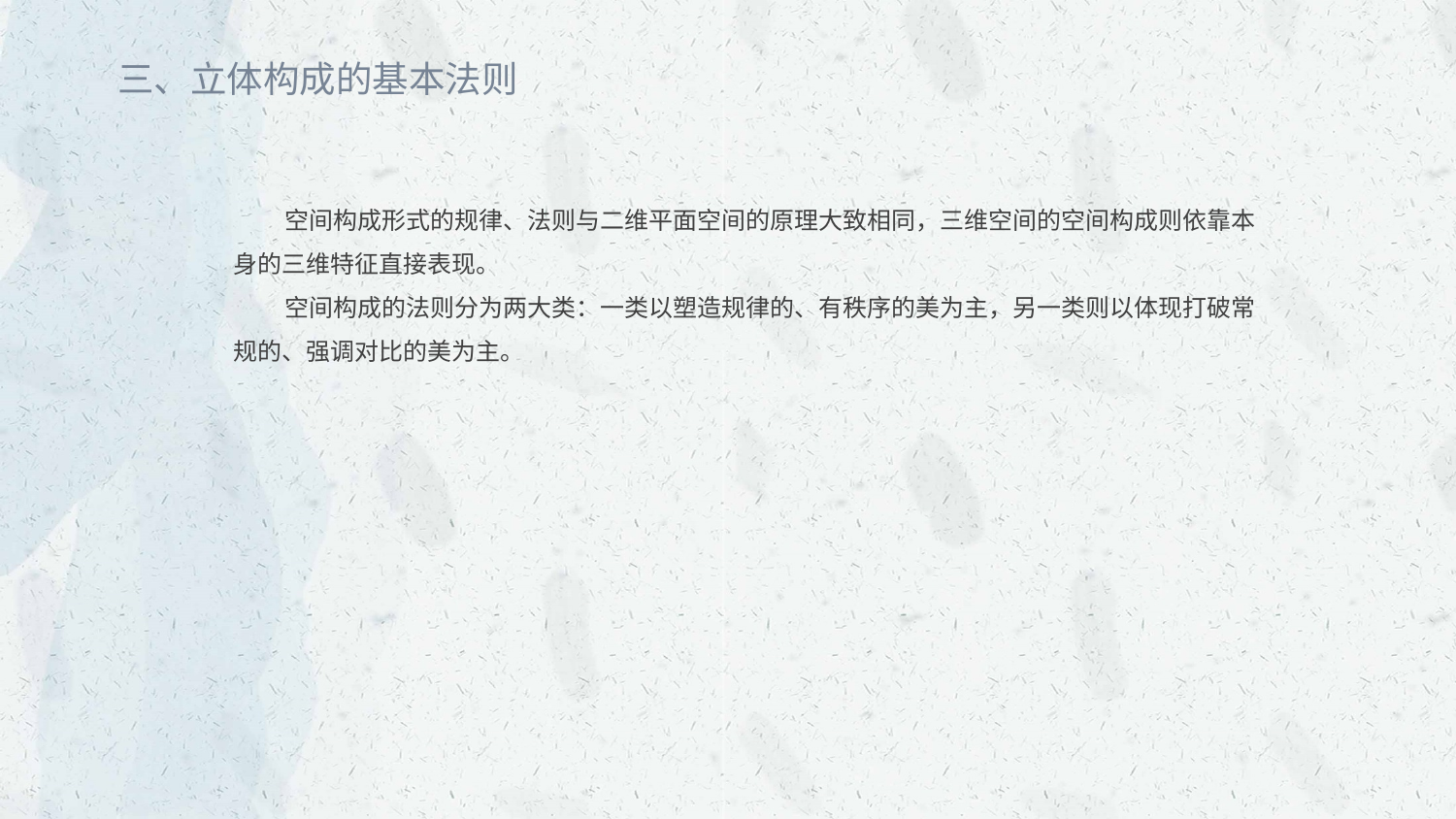

三、立体构成的基本法则
空间构成形式的规律、法则与二维平面空间的原理大致相同，三维空间的空间构成则依靠本身的三维特征直接表现。
空间构成的法则分为两大类：一类以塑造规律的、有秩序的美为主，另一类则以体现打破常规的、强调对比的美为主。